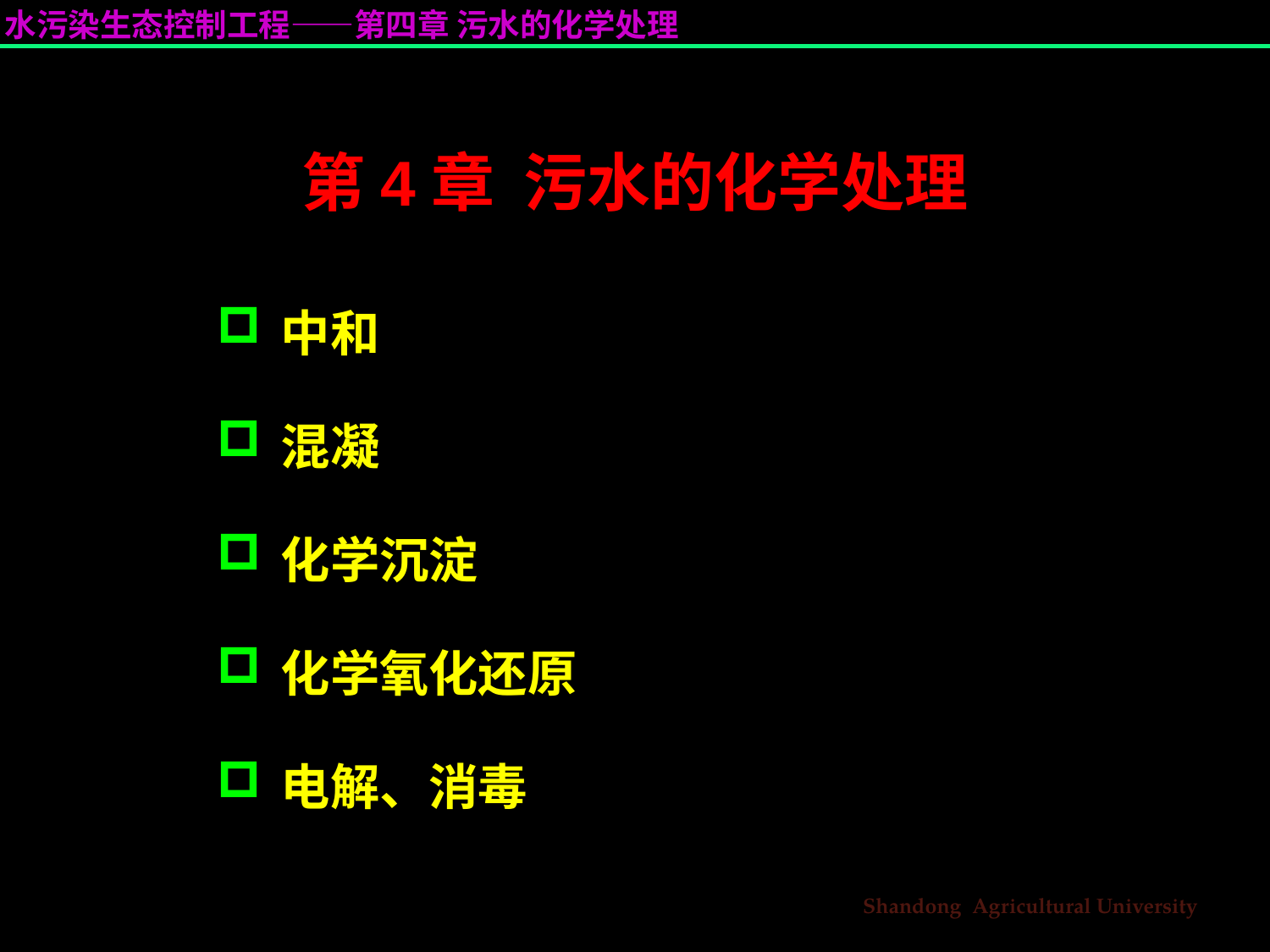

第4章  污水的化学处理
中和
混凝
化学沉淀
化学氧化还原
电解、消毒